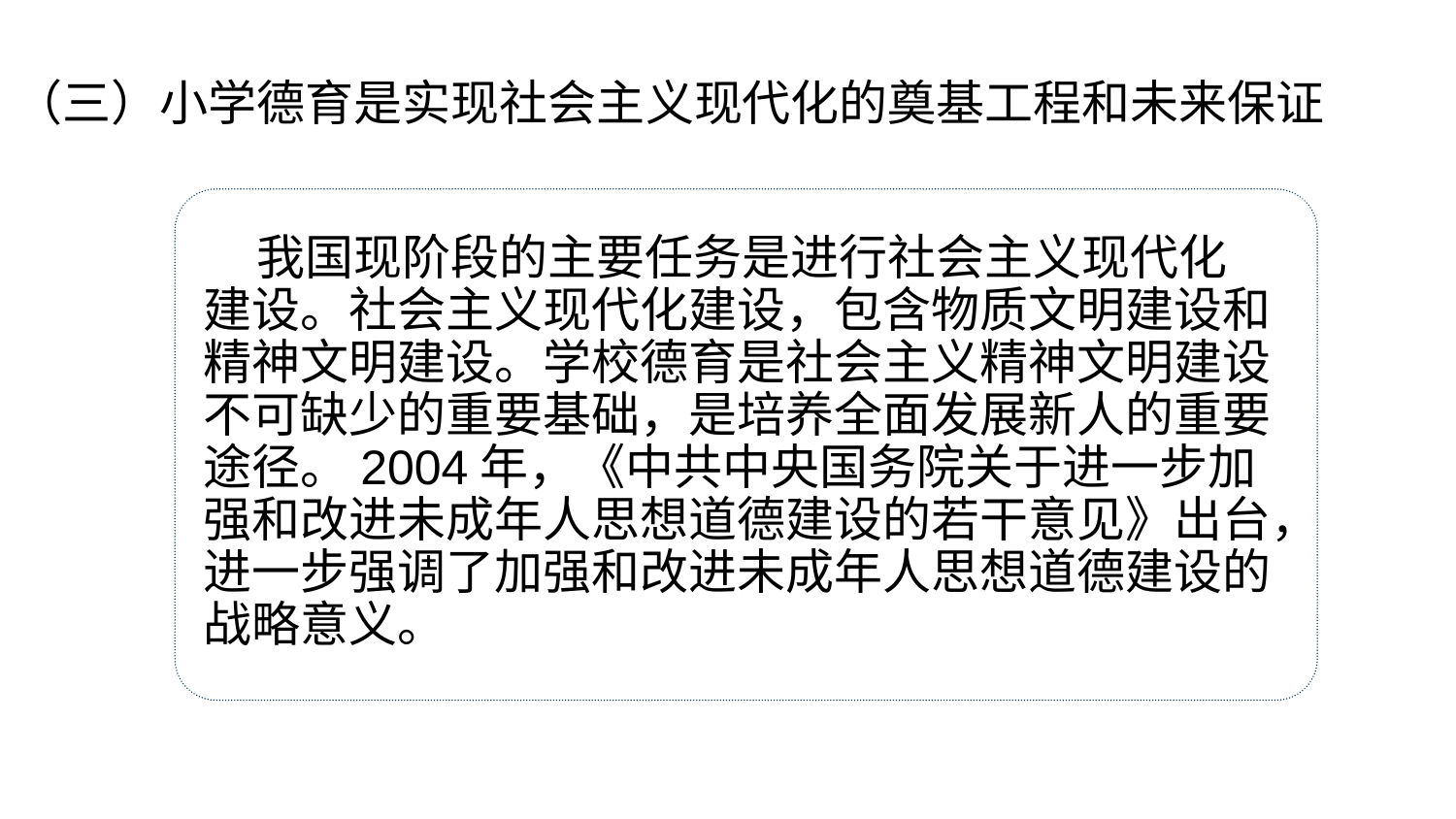

（三）小学德育是实现社会主义现代化的奠基工程和未来保证

    我国现阶段的主要任务是进行社会主义现代化建设。社会主义现代化建设，包含物质文明建设和精神文明建设。学校德育是社会主义精神文明建设不可缺少的重要基础，是培养全面发展新人的重要途径。2004年，《中共中央国务院关于进一步加强和改进未成年人思想道德建设的若干意见》出台，进一步强调了加强和改进未成年人思想道德建设的战略意义。